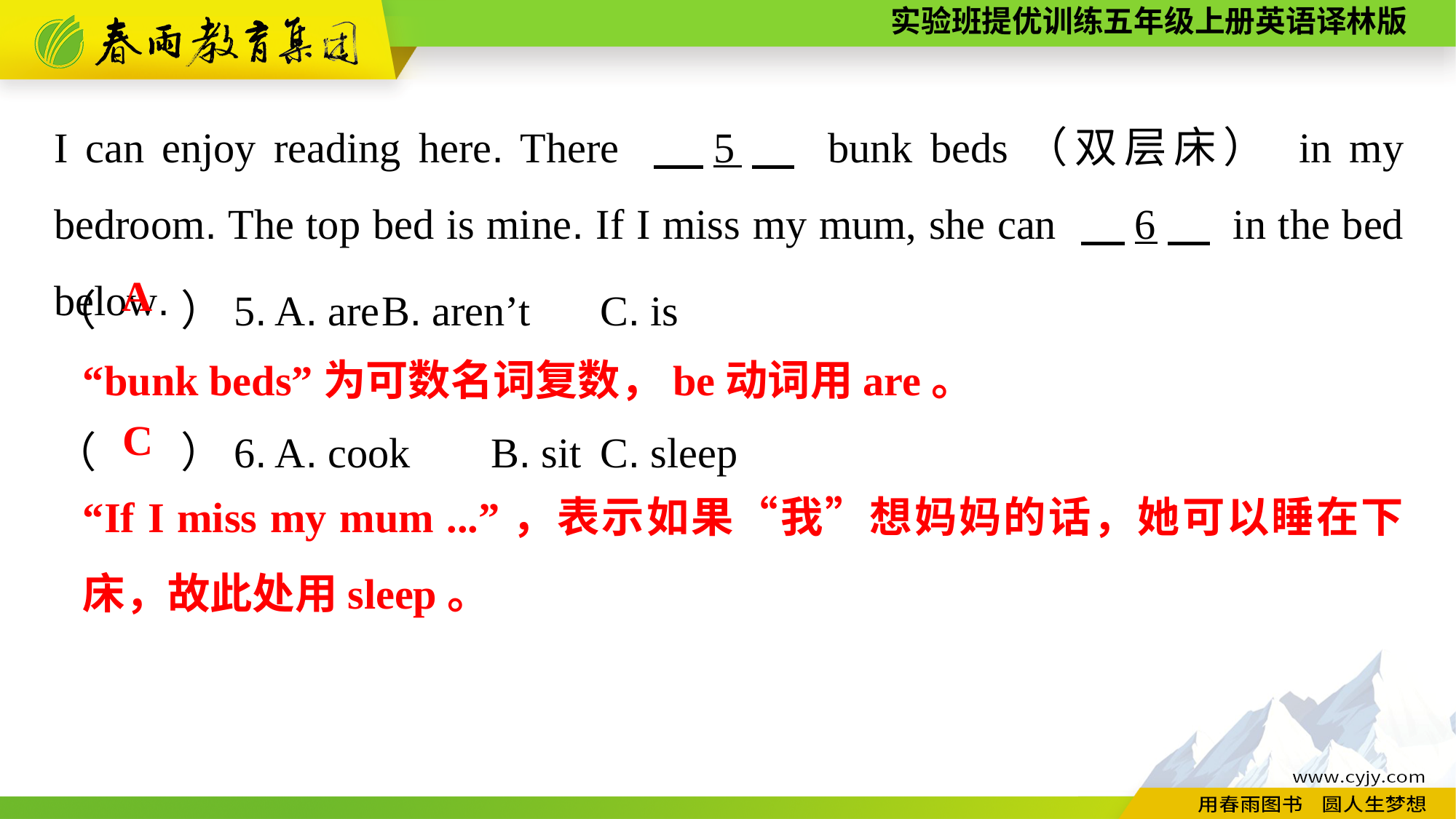

I can enjoy reading here. There 　5　 bunk beds（双层床） in my bedroom. The top bed is mine. If I miss my mum, she can 　6　 in the bed below.
（　　）5. A. are	B. aren’t	C. is

（　　）6. A. cook	B. sit	C. sleep
A
“bunk beds”为可数名词复数，be动词用are。
C
“If I miss my mum ...”，表示如果“我”想妈妈的话，她可以睡在下床，故此处用sleep。